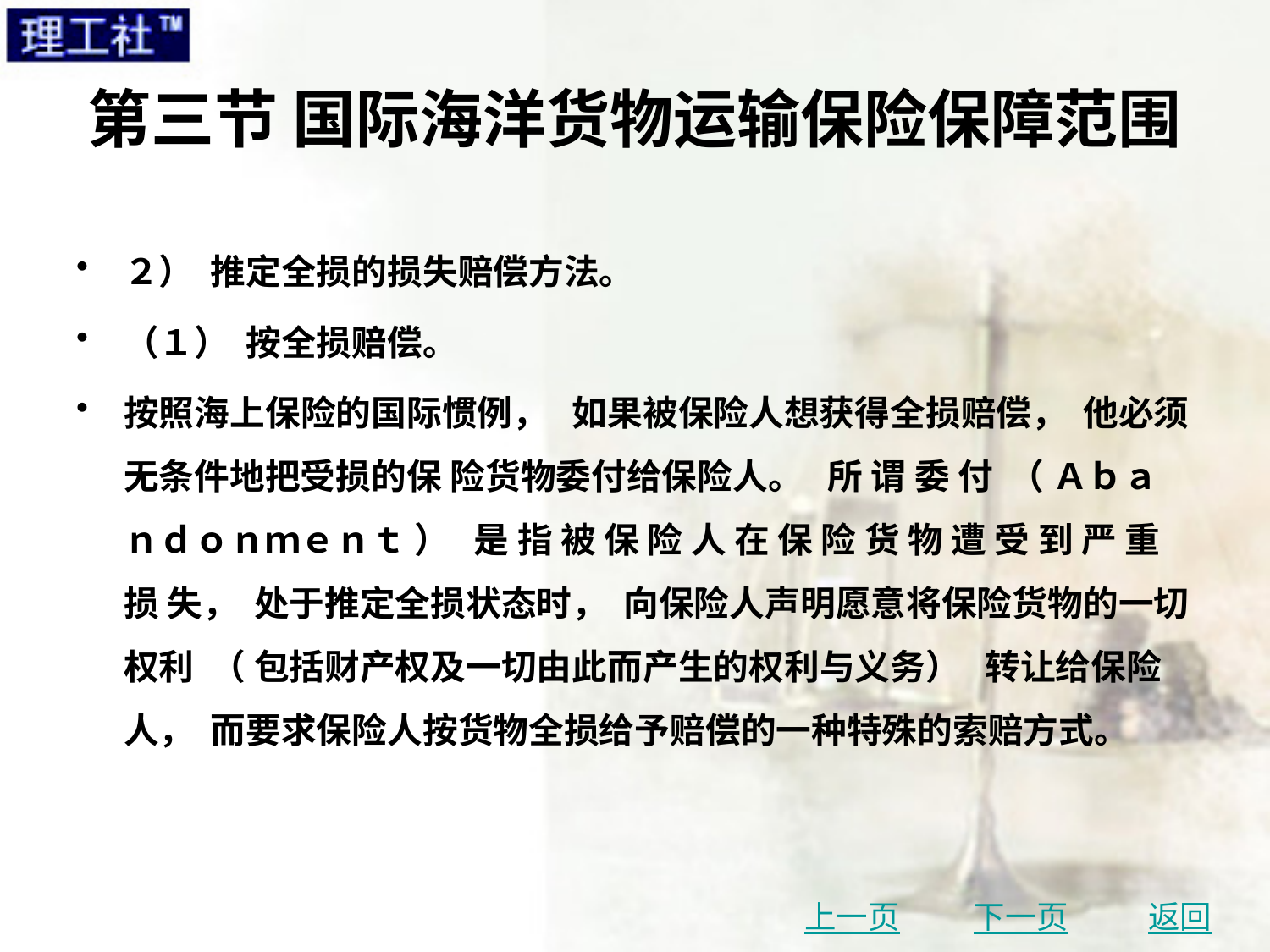

# 第三节 国际海洋货物运输保险保障范围
２）  推定全损的损失赔偿方法。
（１）  按全损赔偿。
按照海上保险的国际惯例，   如果被保险人想获得全损赔偿，  他必须无条件地把受损的保 险货物委付给保险人。   所 谓 委 付  （ Ａｂａｎｄｏｎｍｅｎｔ ）   是 指 被 保 险 人 在 保 险 货 物 遭 受 到 严 重 损 失，  处于推定全损状态时，  向保险人声明愿意将保险货物的一切权利  （ 包括财产权及一切由此而产生的权利与义务）   转让给保险人，  而要求保险人按货物全损给予赔偿的一种特殊的索赔方式。

上一页
下一页
返回